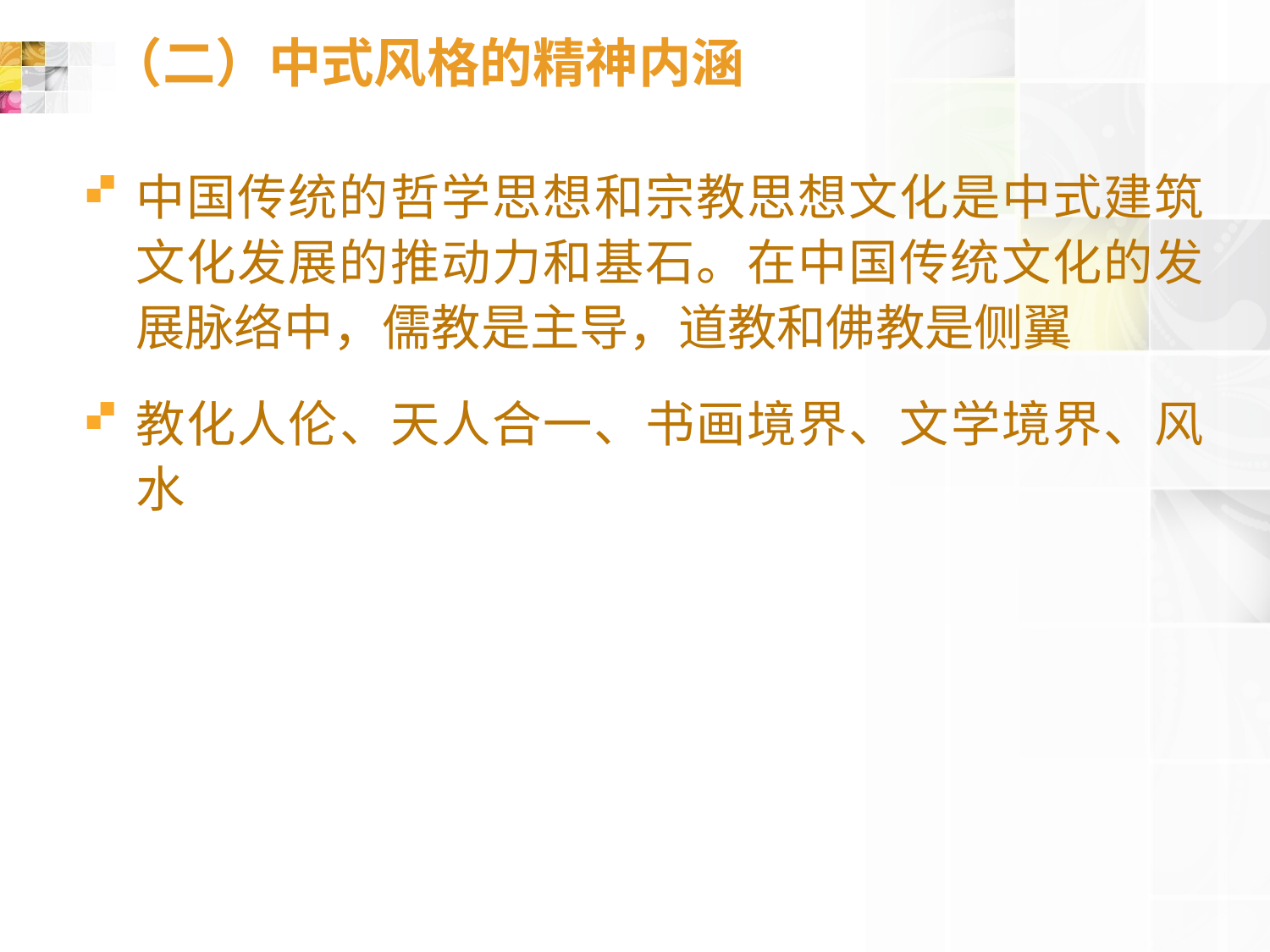

# （二）中式风格的精神内涵
中国传统的哲学思想和宗教思想文化是中式建筑文化发展的推动力和基石。在中国传统文化的发展脉络中，儒教是主导，道教和佛教是侧翼
教化人伦、天人合一、书画境界、文学境界、风水